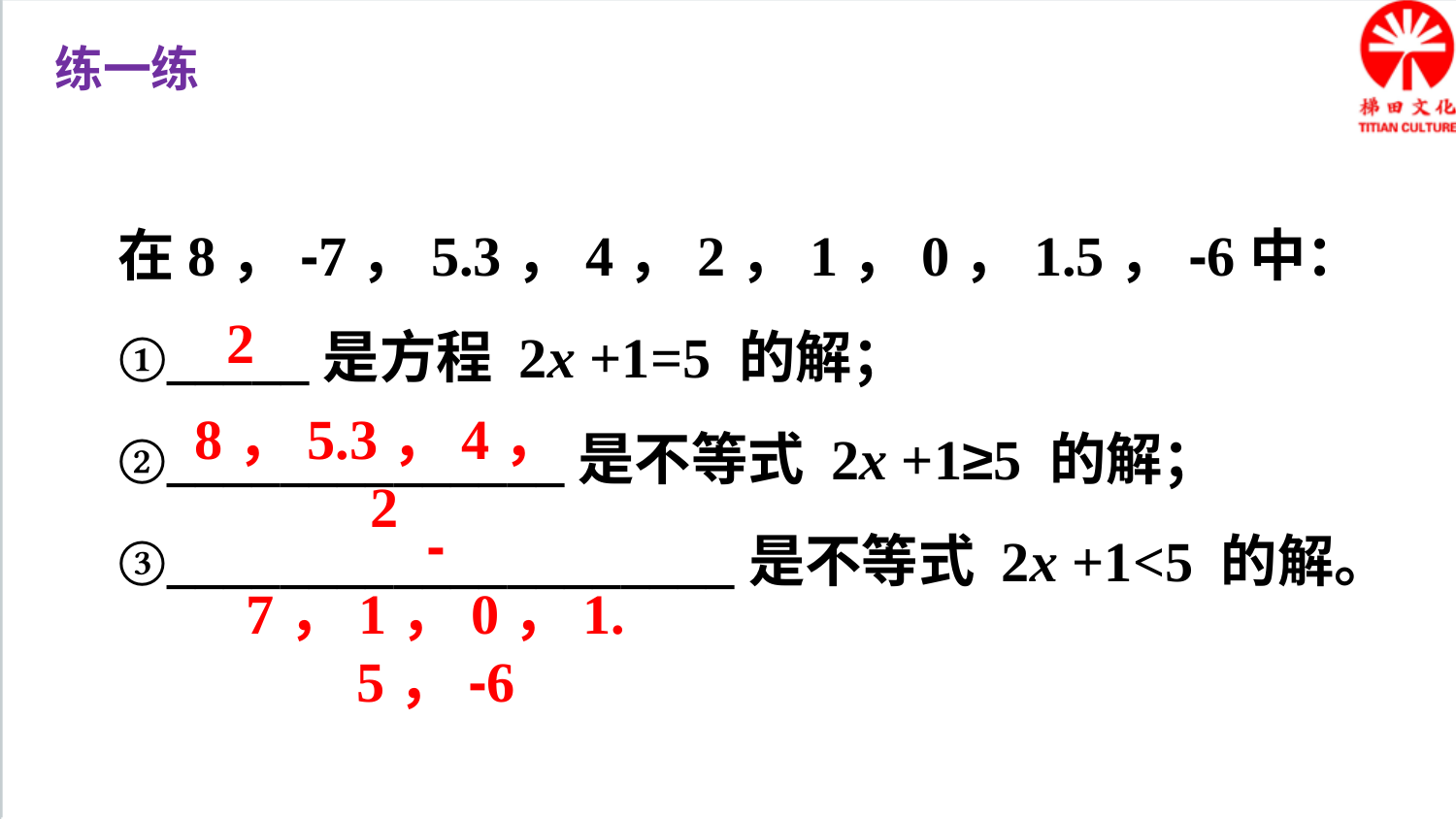

练一练
在8，-7，5.3，4，2，1，0，1.5，-6中：
①_____是方程 2x +1=5 的解；
②______________是不等式 2x +1≥5 的解；
③____________________是不等式 2x +1<5 的解。
2
8，5.3，4，2
-7，1，0，1.5，-6